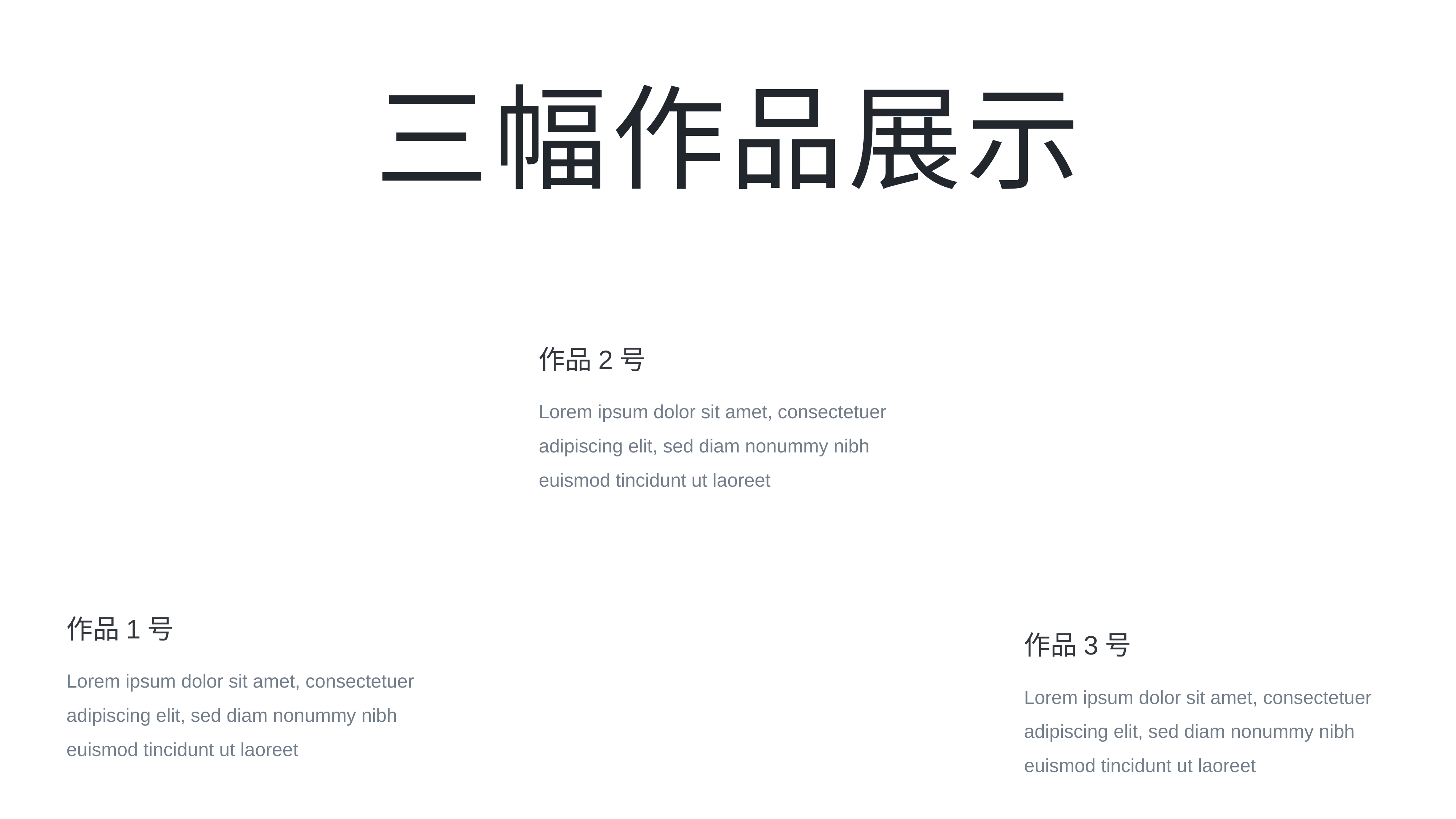

三幅作品展示

作品2号

Lorem ipsum dolor sit amet, consectetuer adipiscing elit, sed diam nonummy nibh euismod tincidunt ut laoreet

作品1号

Lorem ipsum dolor sit amet, consectetuer adipiscing elit, sed diam nonummy nibh euismod tincidunt ut laoreet
作品3号

Lorem ipsum dolor sit amet, consectetuer adipiscing elit, sed diam nonummy nibh euismod tincidunt ut laoreet